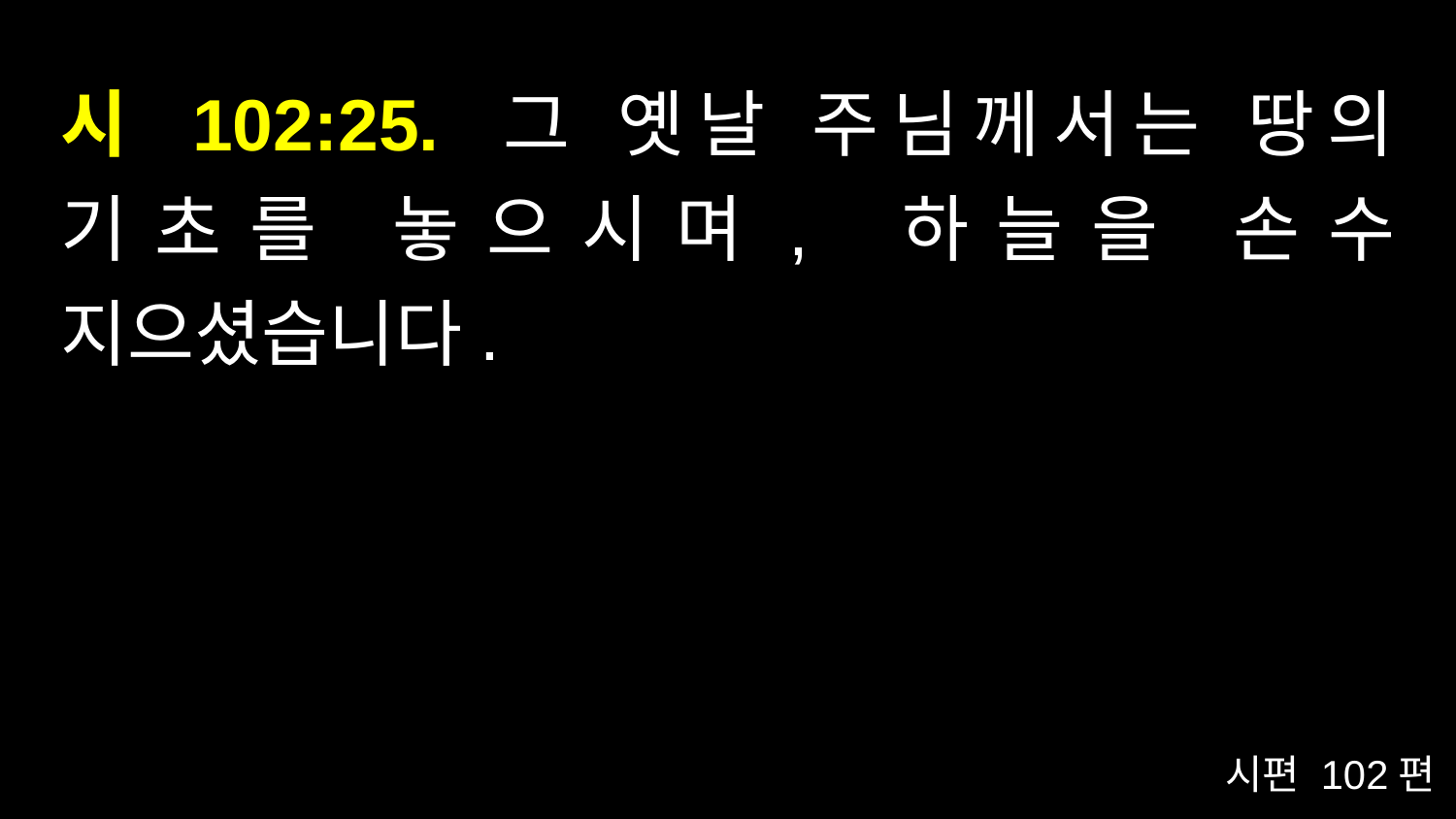

# 시 102:25. 그 옛날 주님께서는 땅의 기초를 놓으시며, 하늘을 손수 지으셨습니다.
시편 102편